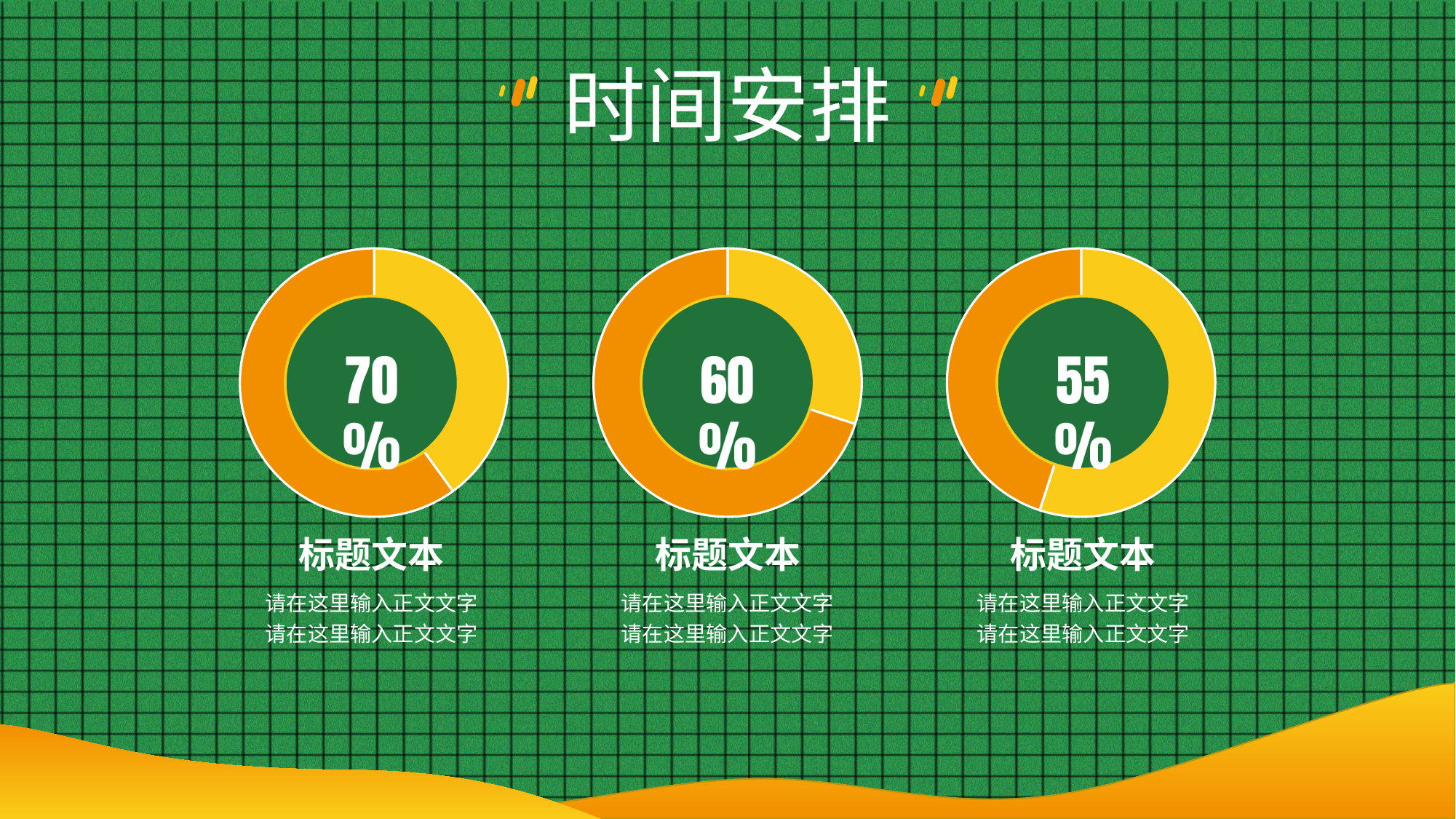

时间安排

### Chart

| Category | 销售额 |
|---|---|
| 第一季度 | 40.0 |
| 第二季度 | 60.0 |

### Chart

| Category | 销售额 |
|---|---|
| 第一季度 | 30.0 |
| 第二季度 | 70.0 |

### Chart

| Category | 销售额 |
|---|---|
| 第一季度 | 55.0 |
| 第二季度 | 45.0 |

70%
60%
55%
标题
文字
题
标题文本
标题文本
标题文本
请在这里输入正文文字
请在这里输入正文文字
请在这里输入正文文字
请在这里输入正文文字
请在这里输入正文文字
请在这里输入正文文字